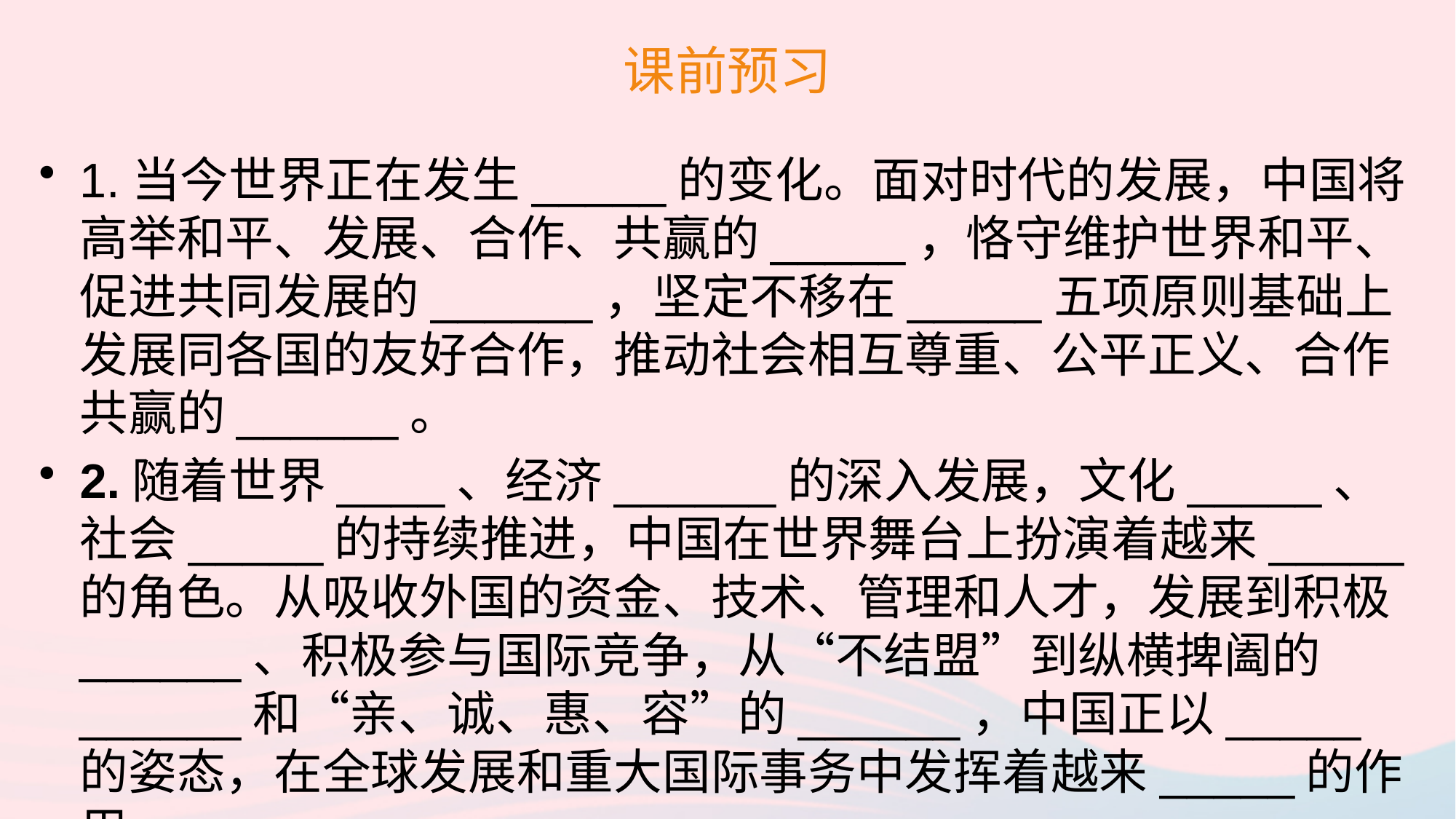

# 课前预习
1.当今世界正在发生_____的变化。面对时代的发展，中国将高举和平、发展、合作、共赢的_____，恪守维护世界和平、促进共同发展的______，坚定不移在_____五项原则基础上发展同各国的友好合作，推动社会相互尊重、公平正义、合作共赢的______。
2.随着世界____、经济______的深入发展，文化_____、社会_____的持续推进，中国在世界舞台上扮演着越来_____的角色。从吸收外国的资金、技术、管理和人才，发展到积极______、积极参与国际竞争，从“不结盟”到纵横捭阖的______和“亲、诚、惠、容”的______，中国正以_____的姿态，在全球发展和重大国际事务中发挥着越来_____的作用。